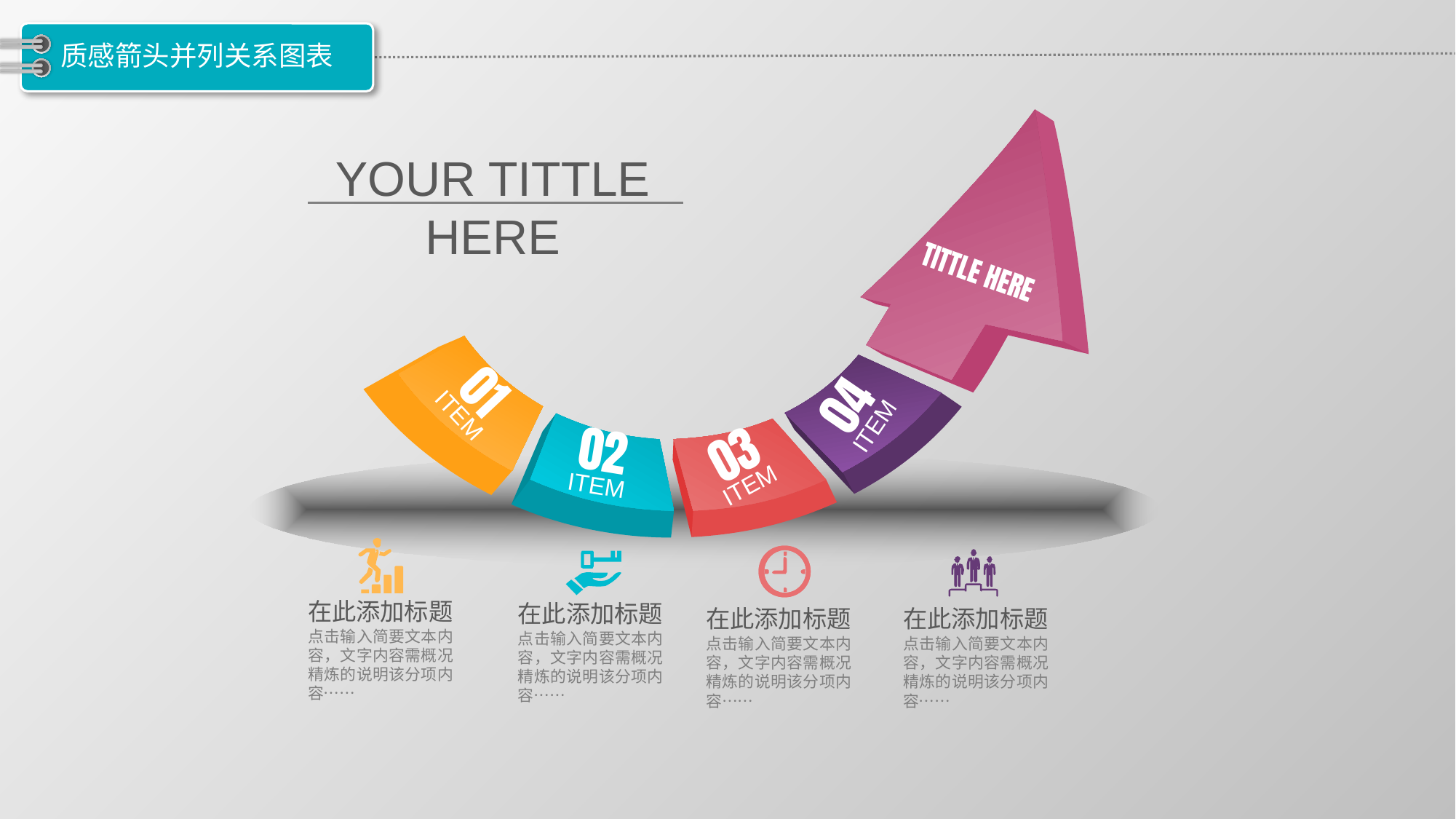

# 质感箭头并列关系图表

YOUR TITTLE HERE
TITTLE HERE
01
ITEM
04
ITEM
02
ITEM
03
ITEM

在此添加标题
点击输入简要文本内容，文字内容需概况精炼的说明该分项内容……

在此添加标题
点击输入简要文本内容，文字内容需概况精炼的说明该分项内容……

在此添加标题
点击输入简要文本内容，文字内容需概况精炼的说明该分项内容……

在此添加标题
点击输入简要文本内容，文字内容需概况精炼的说明该分项内容……